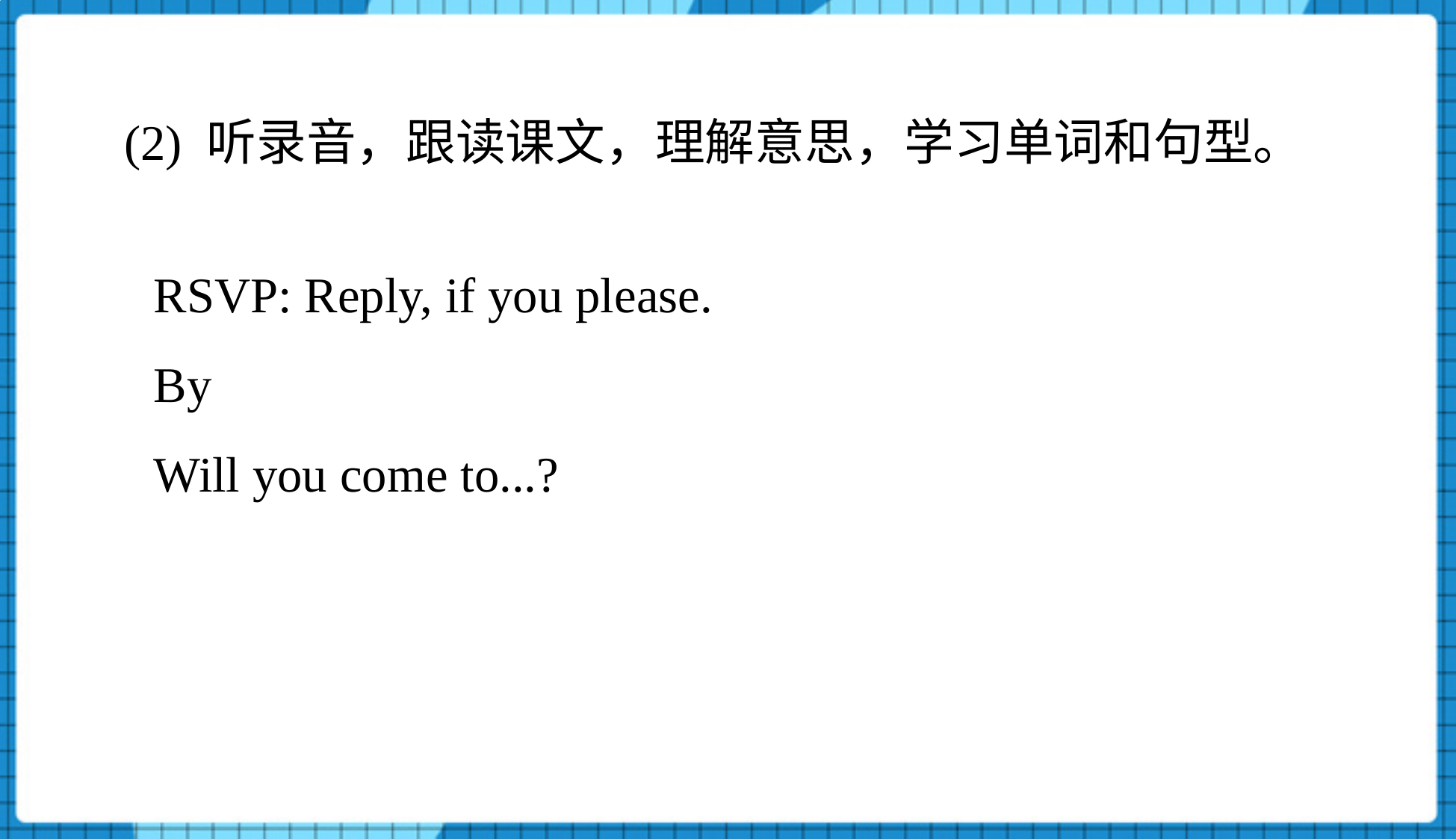

(2) 听录音，跟读课文，理解意思，学习单词和句型。
RSVP: Reply, if you please.
By
Will you come to...?